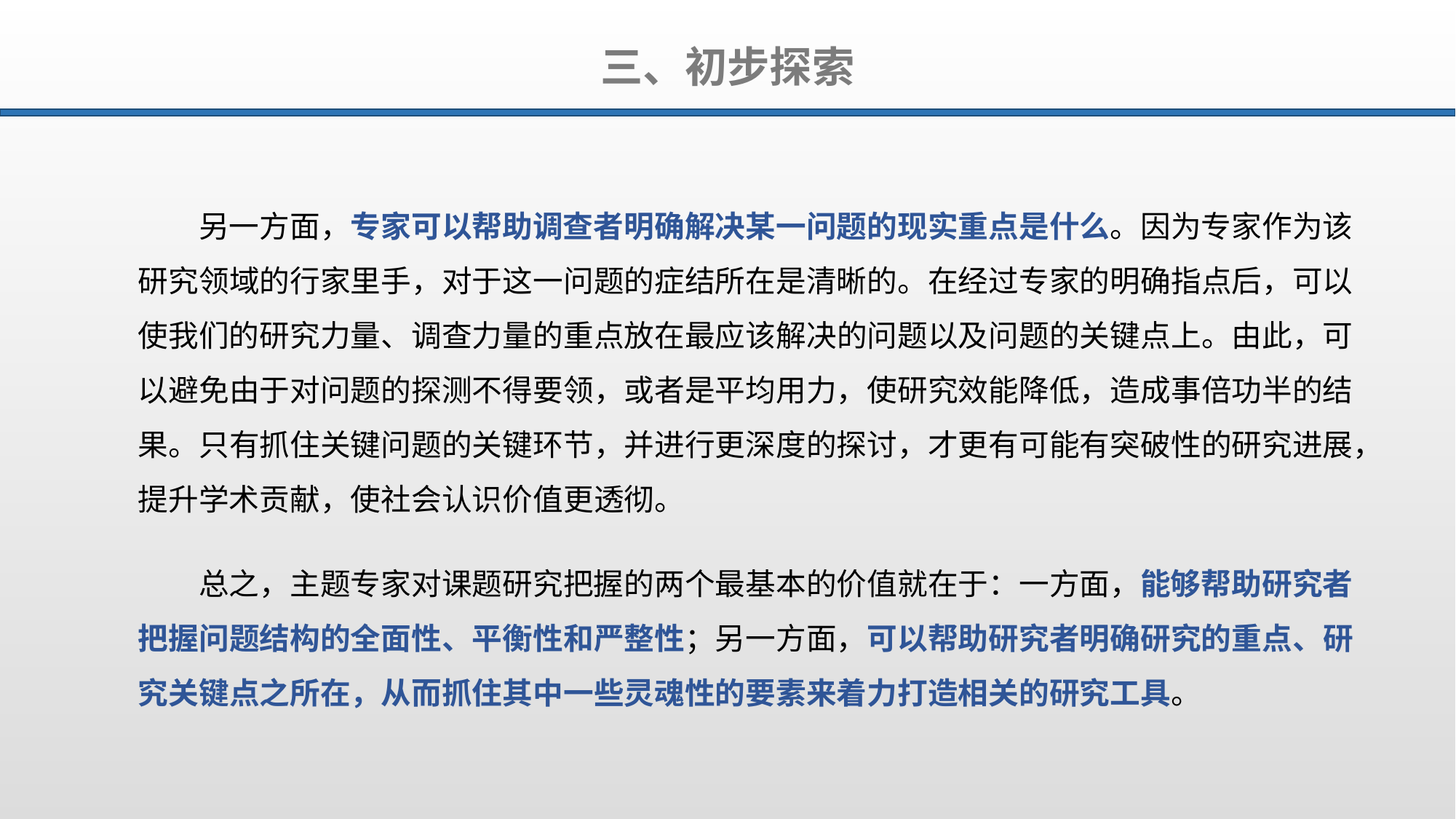

三、初步探索

另一方面，专家可以帮助调查者明确解决某一问题的现实重点是什么。因为专家作为该研究领域的行家里手，对于这一问题的症结所在是清晰的。在经过专家的明确指点后，可以使我们的研究力量、调查力量的重点放在最应该解决的问题以及问题的关键点上。由此，可以避免由于对问题的探测不得要领，或者是平均用力，使研究效能降低，造成事倍功半的结果。只有抓住关键问题的关键环节，并进行更深度的探讨，才更有可能有突破性的研究进展，提升学术贡献，使社会认识价值更透彻。
总之，主题专家对课题研究把握的两个最基本的价值就在于：一方面，能够帮助研究者把握问题结构的全面性、平衡性和严整性；另一方面，可以帮助研究者明确研究的重点、研究关键点之所在，从而抓住其中一些灵魂性的要素来着力打造相关的研究工具。